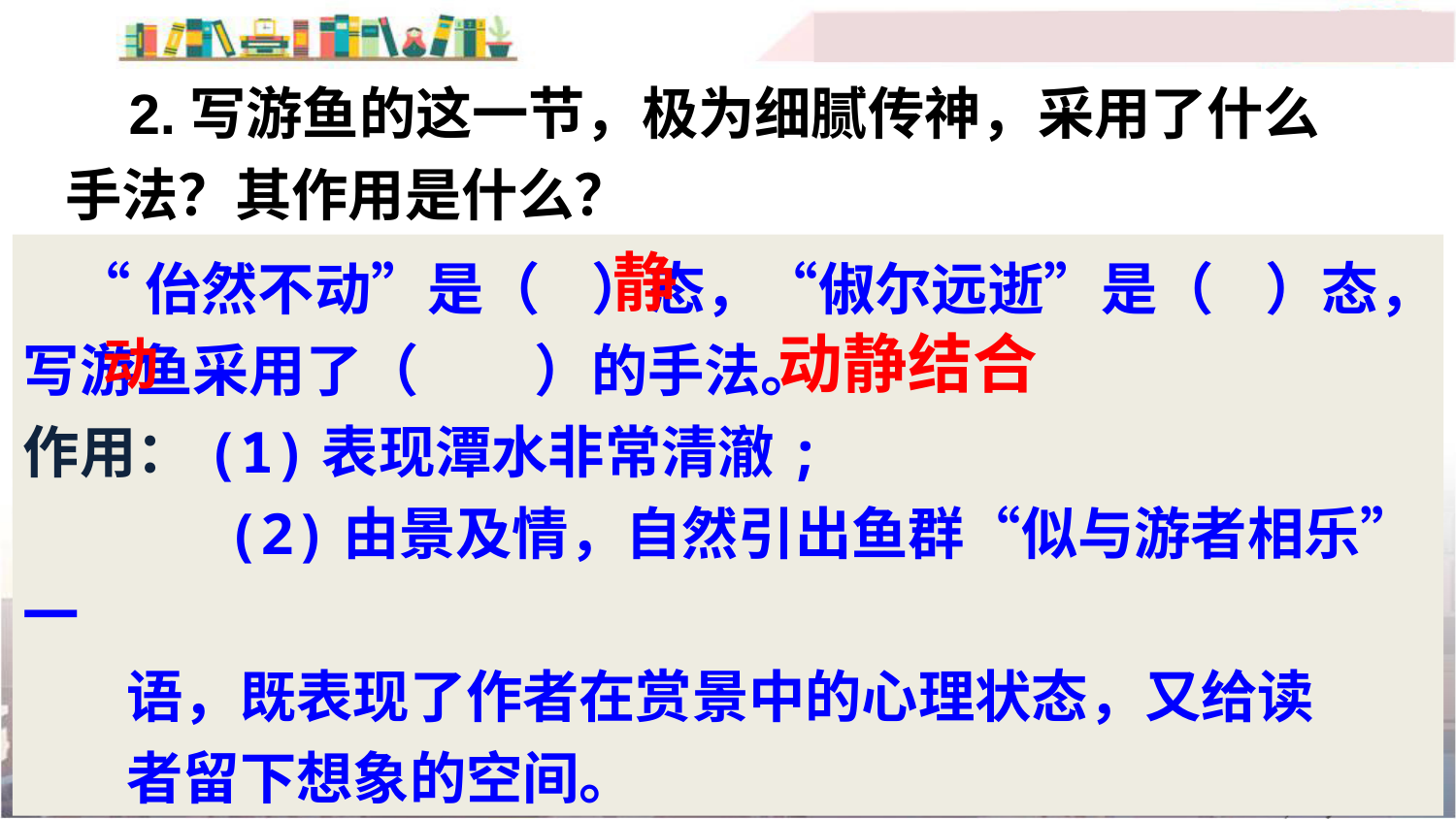

2.写游鱼的这一节，极为细腻传神，采用了什么手法？其作用是什么？
    “佁然不动”是（    ）态，“俶尔远逝”是（    ）态，写游鱼采用了（         ）的手法。
作用：(1)表现潭水非常清澈;
      (2)由景及情，自然引出鱼群“似与游者相乐”一
       语，既表现了作者在赏景中的心理状态，又给读
       者留下想象的空间。
静
动静结合
动